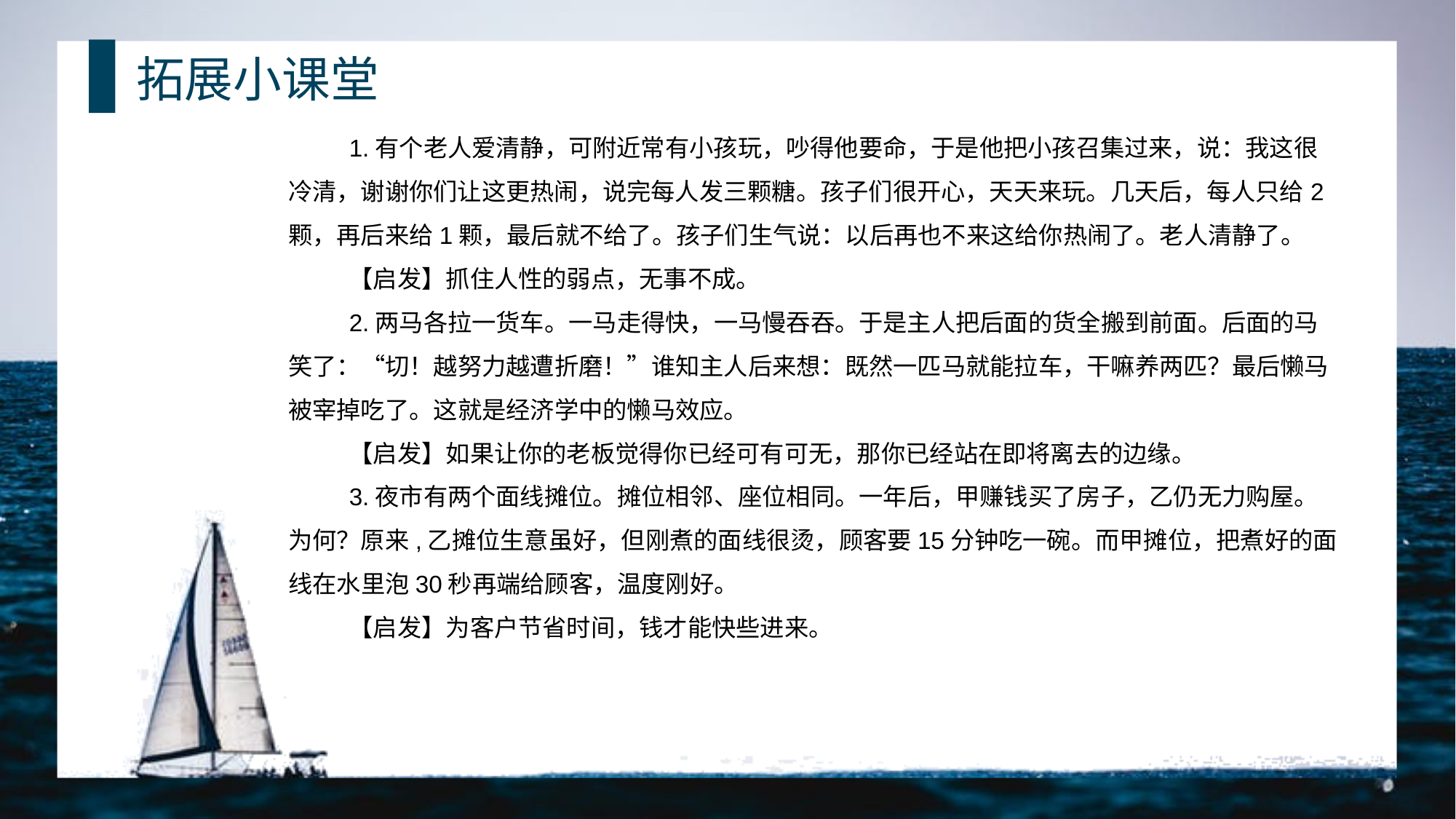

拓展小课堂
1.有个老人爱清静，可附近常有小孩玩，吵得他要命，于是他把小孩召集过来，说：我这很冷清，谢谢你们让这更热闹，说完每人发三颗糖。孩子们很开心，天天来玩。几天后，每人只给2颗，再后来给1颗，最后就不给了。孩子们生气说：以后再也不来这给你热闹了。老人清静了。
【启发】抓住人性的弱点，无事不成。
2.两马各拉一货车。一马走得快，一马慢吞吞。于是主人把后面的货全搬到前面。后面的马笑了：“切！越努力越遭折磨！”谁知主人后来想：既然一匹马就能拉车，干嘛养两匹？最后懒马被宰掉吃了。这就是经济学中的懒马效应。
【启发】如果让你的老板觉得你已经可有可无，那你已经站在即将离去的边缘。
3.夜市有两个面线摊位。摊位相邻、座位相同。一年后，甲赚钱买了房子，乙仍无力购屋。为何？原来,乙摊位生意虽好，但刚煮的面线很烫，顾客要15分钟吃一碗。而甲摊位，把煮好的面线在水里泡30秒再端给顾客，温度刚好。
【启发】为客户节省时间，钱才能快些进来。